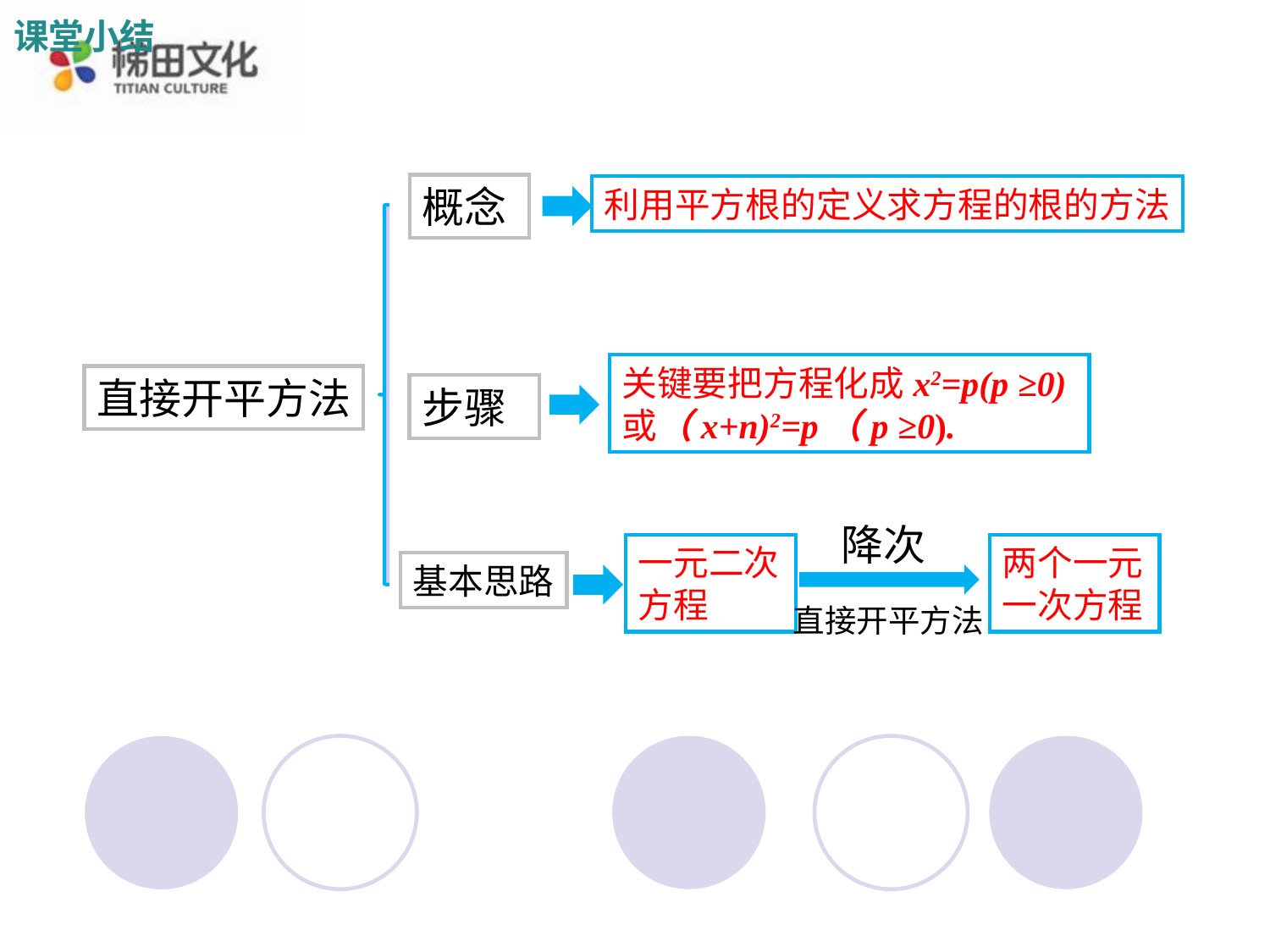

课堂小结
概念
利用平方根的定义求方程的根的方法

关键要把方程化成x2=p(p ≥0)或（x+n)2=p（p ≥0).
直接开平方法
步骤

降次
一元二次方程
两个一元一次方程
基本思路

直接开平方法